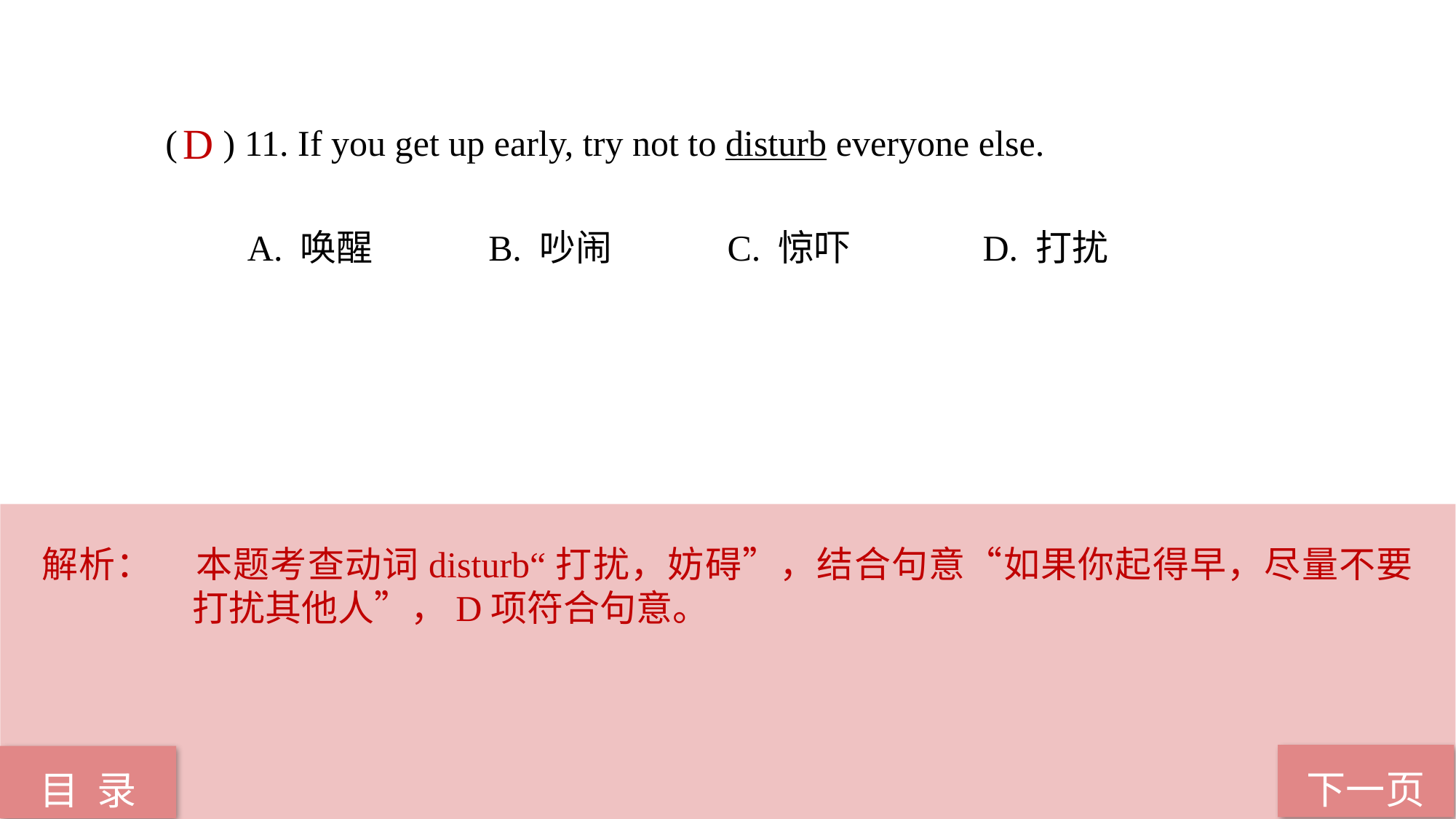

(     ) 11. If you get up early, try not to disturb everyone else.

         A. 唤醒             B. 吵闹             C. 惊吓               D. 打扰
D
解析：	本题考查动词disturb“打扰，妨碍”，结合句意“如果你起得早，尽量不要打扰其他人”，D项符合句意。